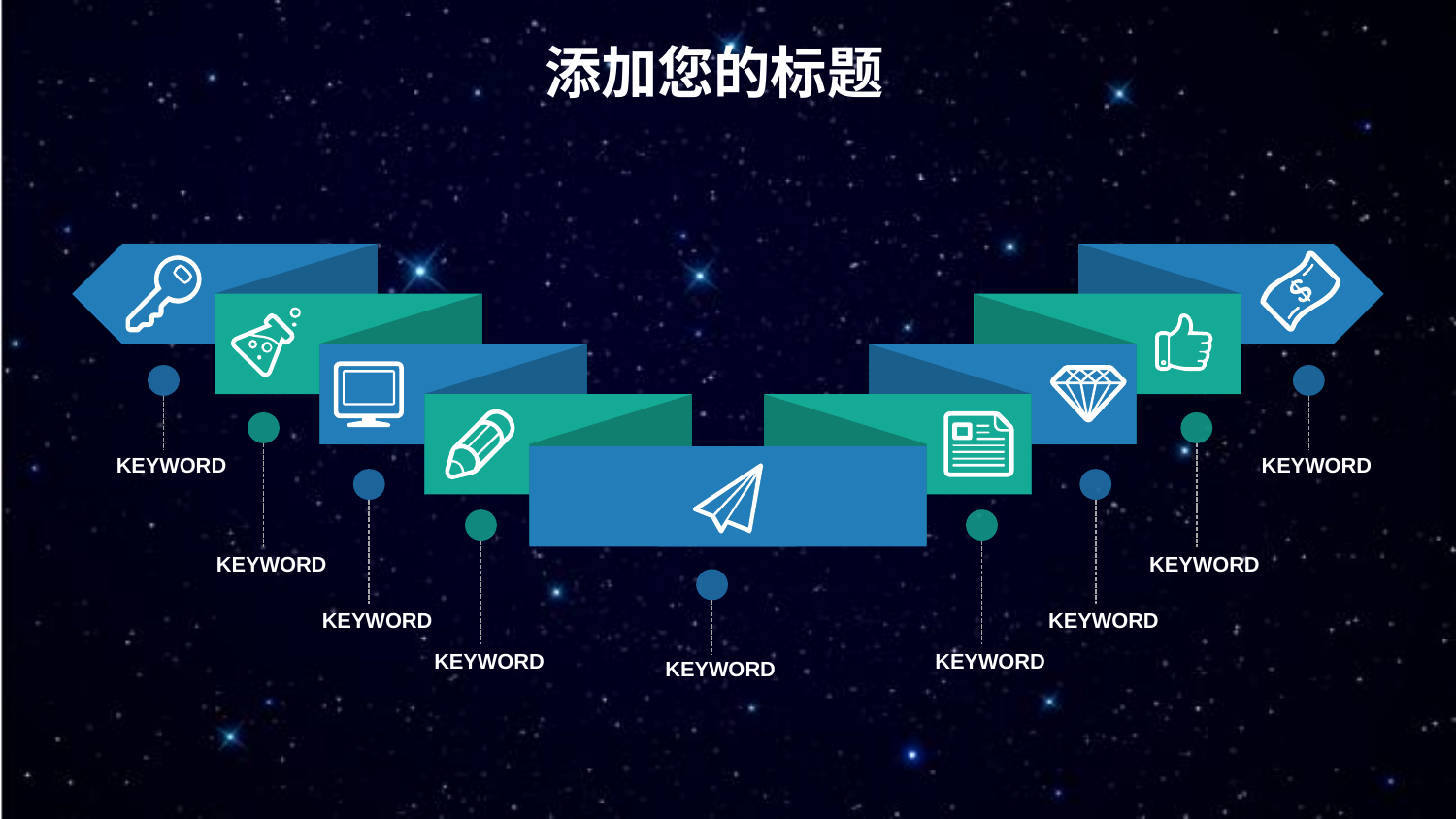

添加您的标题

KEYWORD

KEYWORD

KEYWORD

KEYWORD

KEYWORD

KEYWORD

KEYWORD

KEYWORD

KEYWORD